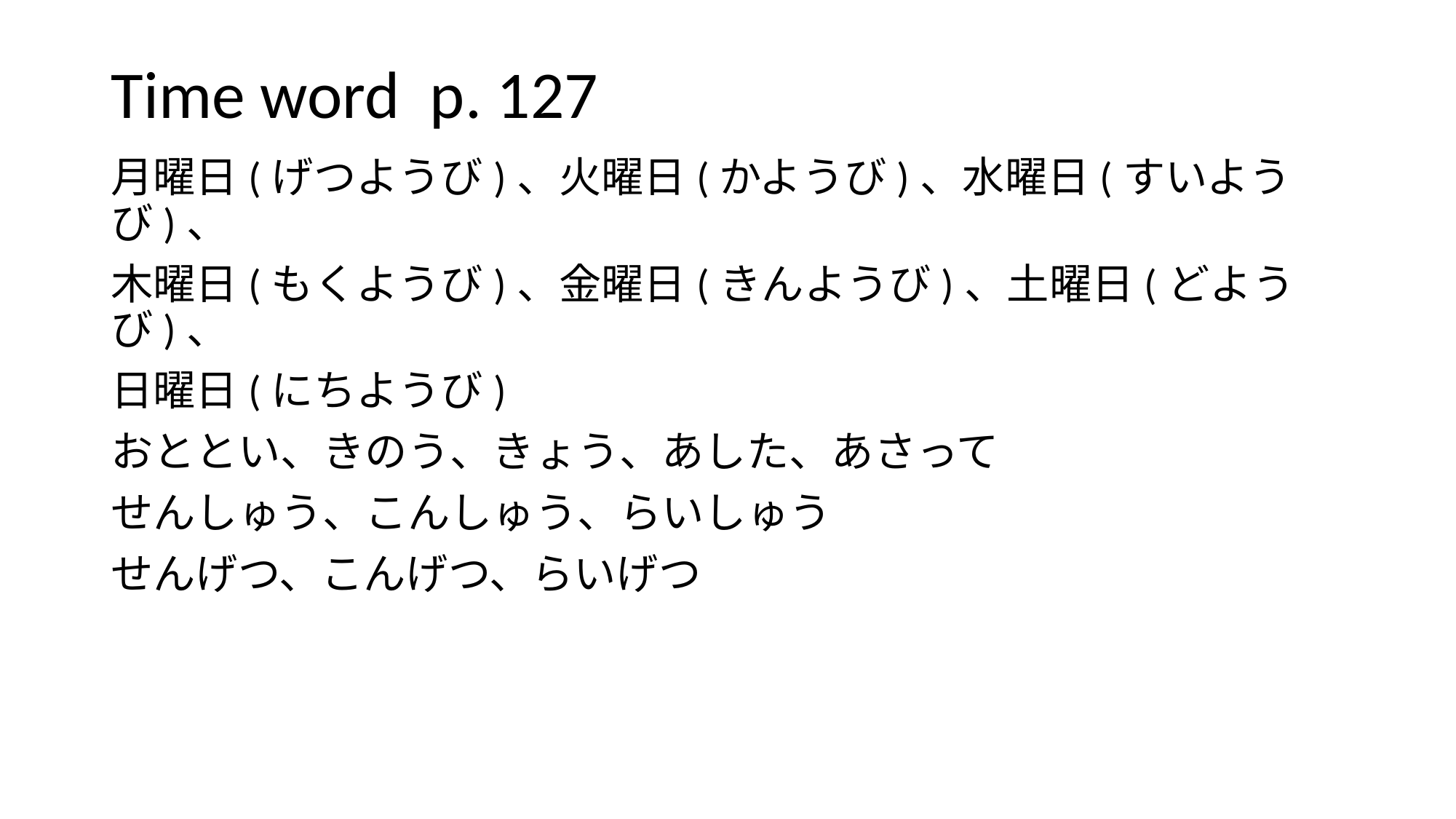

# Time word  p. 127
月曜日(げつようび)、火曜日(かようび)、水曜日(すいようび)、
木曜日(もくようび)、金曜日(きんようび)、土曜日(どようび)、
日曜日(にちようび)
おととい、きのう、きょう、あした、あさって
せんしゅう、こんしゅう、らいしゅう
せんげつ、こんげつ、らいげつ